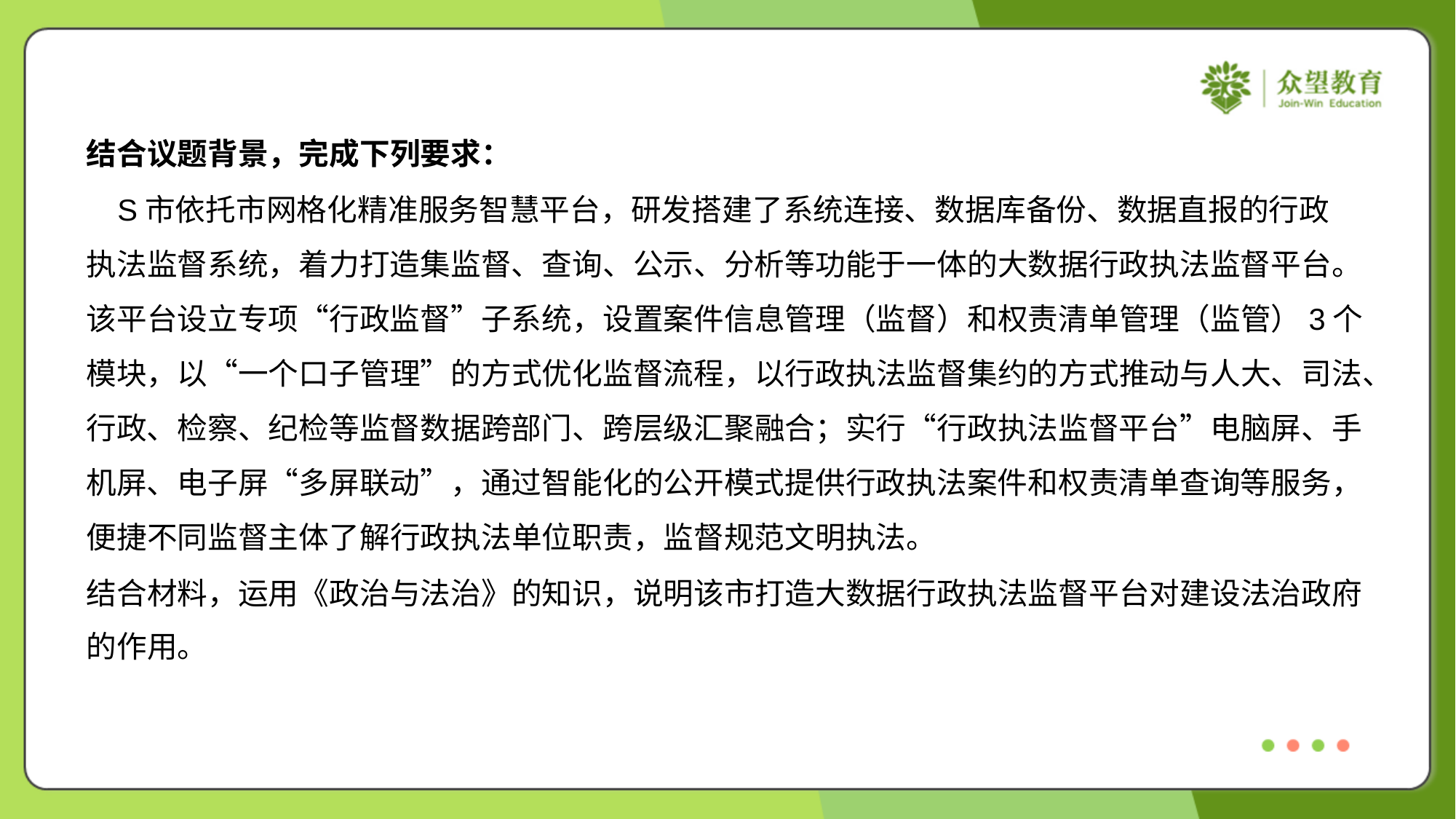

结合议题背景，完成下列要求：
    S市依托市网格化精准服务智慧平台，研发搭建了系统连接、数据库备份、数据直报的行政
执法监督系统，着力打造集监督、查询、公示、分析等功能于一体的大数据行政执法监督平台。
该平台设立专项“行政监督”子系统，设置案件信息管理（监督）和权责清单管理（监管）3个
模块，以“一个口子管理”的方式优化监督流程，以行政执法监督集约的方式推动与人大、司法、
行政、检察、纪检等监督数据跨部门、跨层级汇聚融合；实行“行政执法监督平台”电脑屏、手
机屏、电子屏“多屏联动”，通过智能化的公开模式提供行政执法案件和权责清单查询等服务，
便捷不同监督主体了解行政执法单位职责，监督规范文明执法。
结合材料，运用《政治与法治》的知识，说明该市打造大数据行政执法监督平台对建设法治政府
的作用。